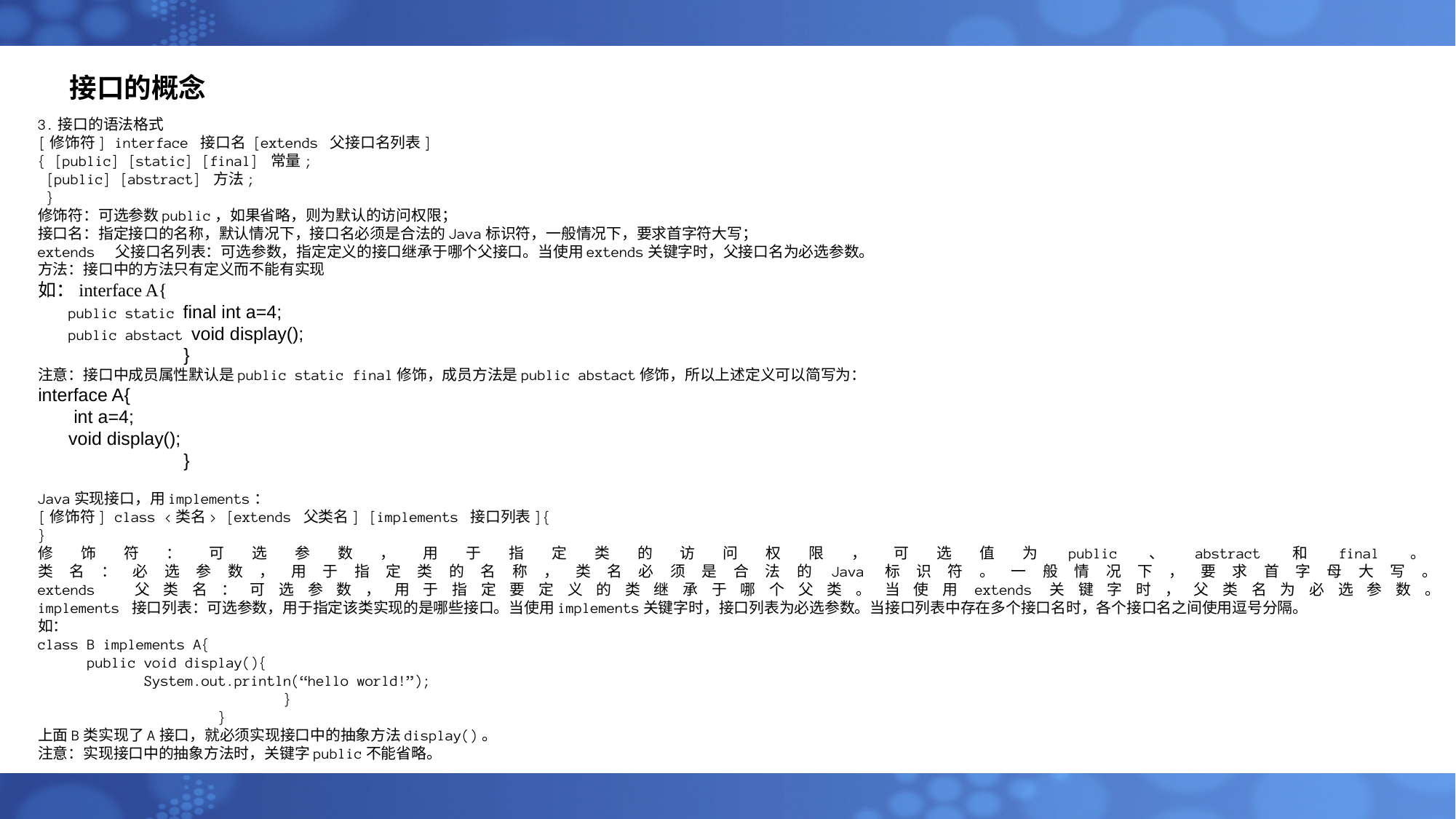

# 接口的概念
3.接口的语法格式
[修饰符] interface 接口名 [extends 父接口名列表]
{ [public] [static] [final] 常量;
 [public] [abstract] 方法;
 }
修饰符：可选参数public，如果省略，则为默认的访问权限；
接口名：指定接口的名称，默认情况下，接口名必须是合法的Java标识符，一般情况下，要求首字符大写；
extends  父接口名列表：可选参数，指定定义的接口继承于哪个父接口。当使用extends关键字时，父接口名为必选参数。
方法：接口中的方法只有定义而不能有实现
如：interface A{
      public static final int a=4;
      public abstact void display();
}
注意：接口中成员属性默认是public static final修饰，成员方法是public abstact修饰，所以上述定义可以简写为：
interface A{
       int a=4;
      void display();
}

Java实现接口，用implements：
[修饰符] class <类名> [extends 父类名] [implements 接口列表]{
}
修饰符：可选参数，用于指定类的访问权限，可选值为public、abstract和final。
类名：必选参数，用于指定类的名称，类名必须是合法的Java标识符。一般情况下，要求首字母大写。
extends 父类名：可选参数，用于指定要定义的类继承于哪个父类。当使用extends关键字时，父类名为必选参数。
implements 接口列表：可选参数，用于指定该类实现的是哪些接口。当使用implements关键字时，接口列表为必选参数。当接口列表中存在多个接口名时，各个接口名之间使用逗号分隔。
如：
class B implements A{
      public void display(){
             System.out.println(“hello world!”);
                              }
                      }
上面B类实现了A接口，就必须实现接口中的抽象方法display()。
注意：实现接口中的抽象方法时，关键字public不能省略。